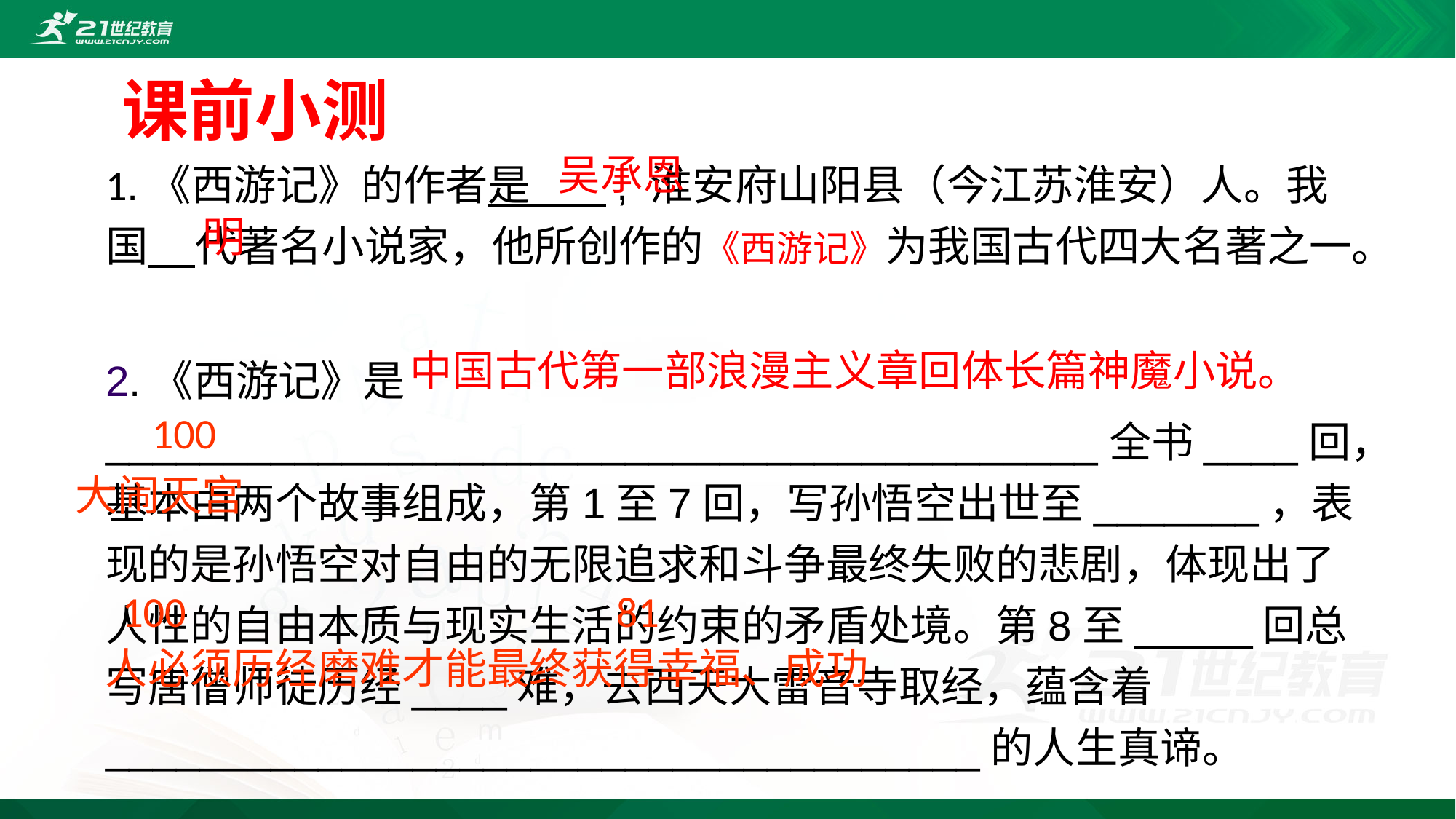

课前小测
吴承恩
1.《西游记》的作者是        , 淮安府山阳县（今江苏淮安）人。我国     代著名小说家，他所创作的《西游记》为我国古代四大名著之一。
明
2.《西游记》是__________________________________________全书____回，基本由两个故事组成，第1至7回，写孙悟空出世至_______，表现的是孙悟空对自由的无限追求和斗争最终失败的悲剧，体现出了人性的自由本质与现实生活的约束的矛盾处境。第8至_____回总写唐僧师徒历经____难，去西天大雷音寺取经，蕴含着_____________________________________的人生真谛。
中国古代第一部浪漫主义章回体长篇神魔小说。
100
大闹天宫
100
81
人必须历经磨难才能最终获得幸福、成功